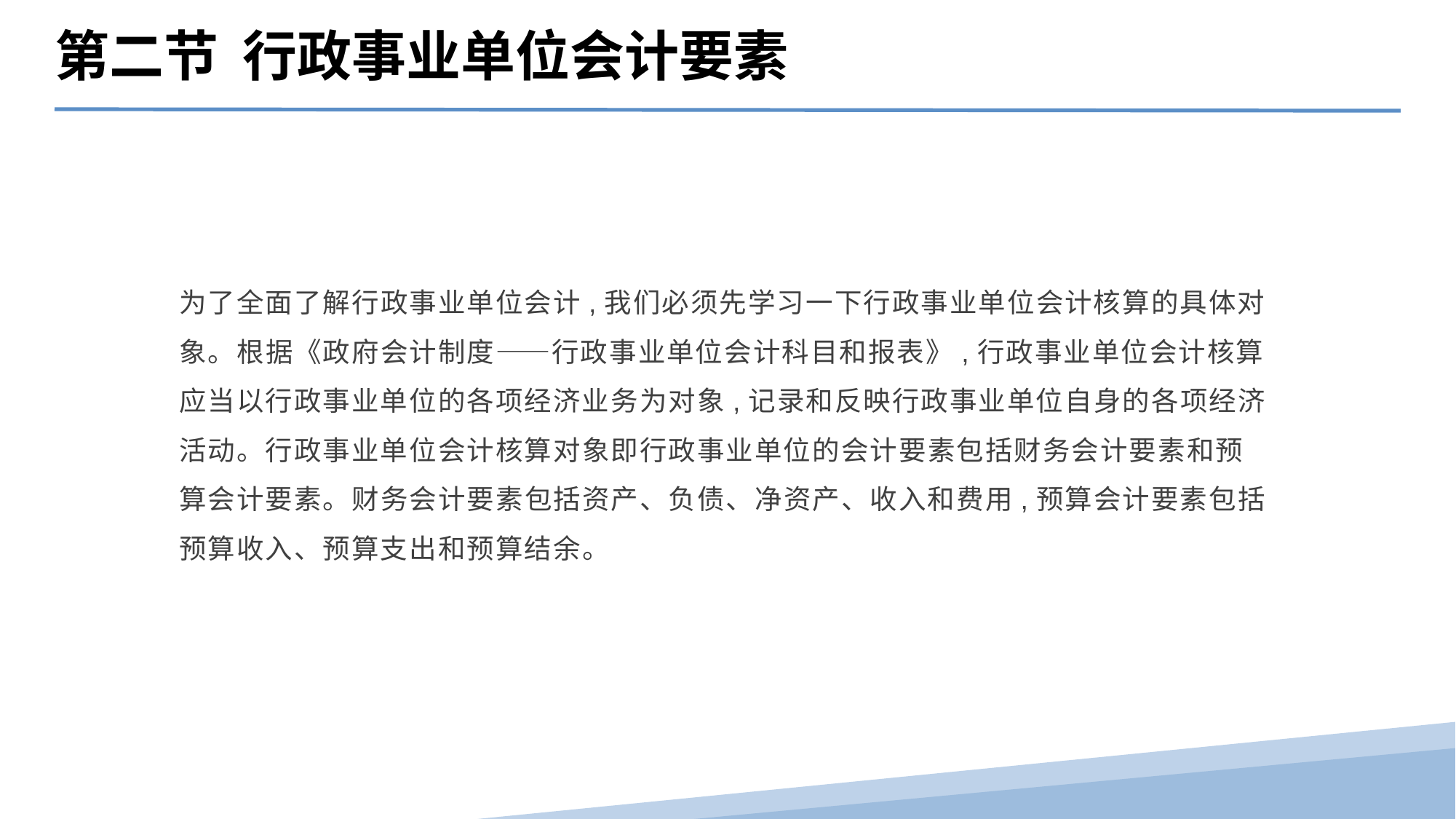

第二节  行政事业单位会计要素
为了全面了解行政事业单位会计,我们必须先学习一下行政事业单位会计核算的具体对象。根据《政府会计制度——行政事业单位会计科目和报表》,行政事业单位会计核算应当以行政事业单位的各项经济业务为对象,记录和反映行政事业单位自身的各项经济活动。行政事业单位会计核算对象即行政事业单位的会计要素包括财务会计要素和预算会计要素。财务会计要素包括资产、负债、净资产、收入和费用,预算会计要素包括预算收入、预算支出和预算结余。